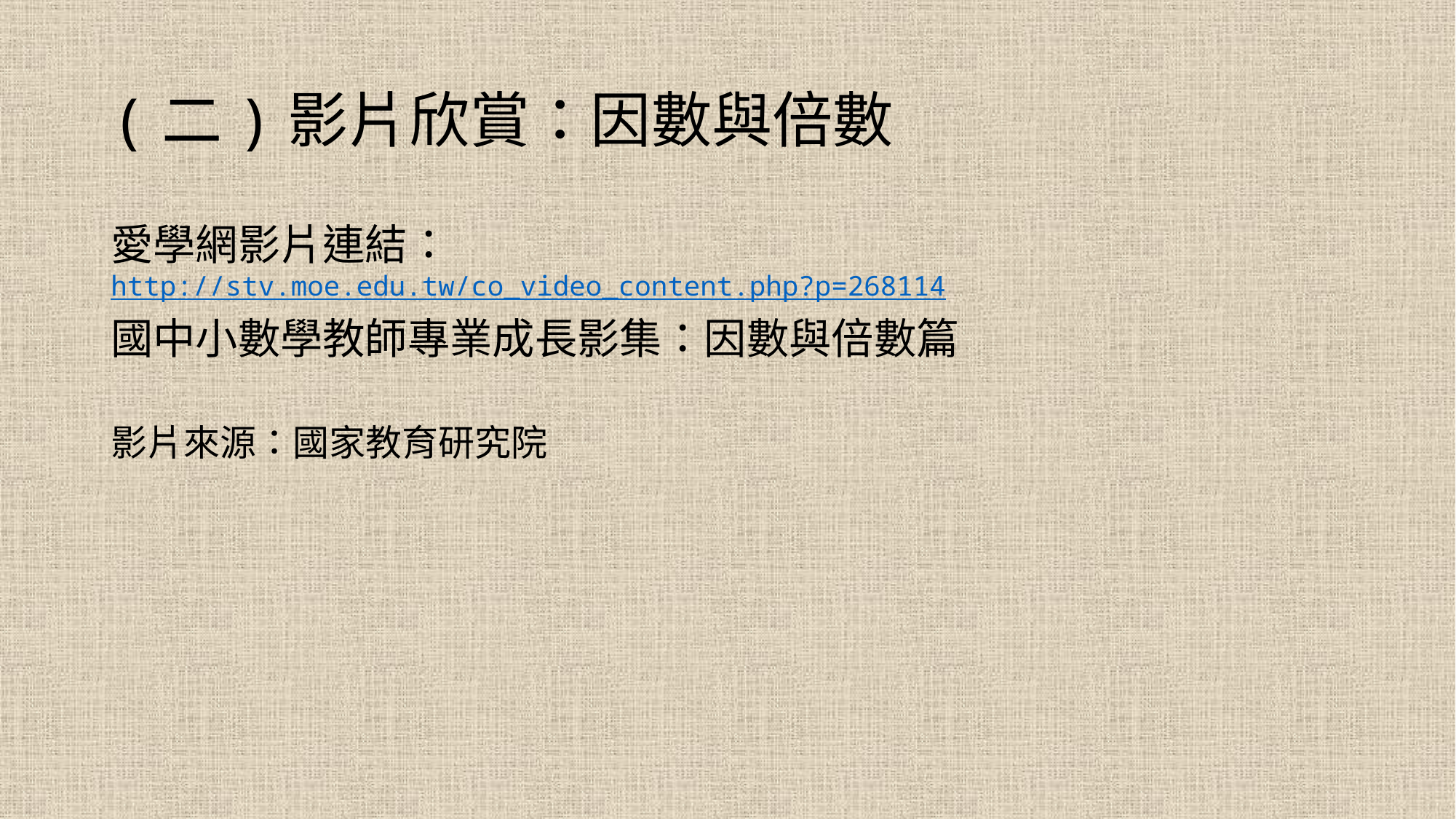

# (二)影片欣賞：因數與倍數
愛學網影片連結：
http://stv.moe.edu.tw/co_video_content.php?p=268114
國中小數學教師專業成長影集：因數與倍數篇
影片來源：國家教育研究院